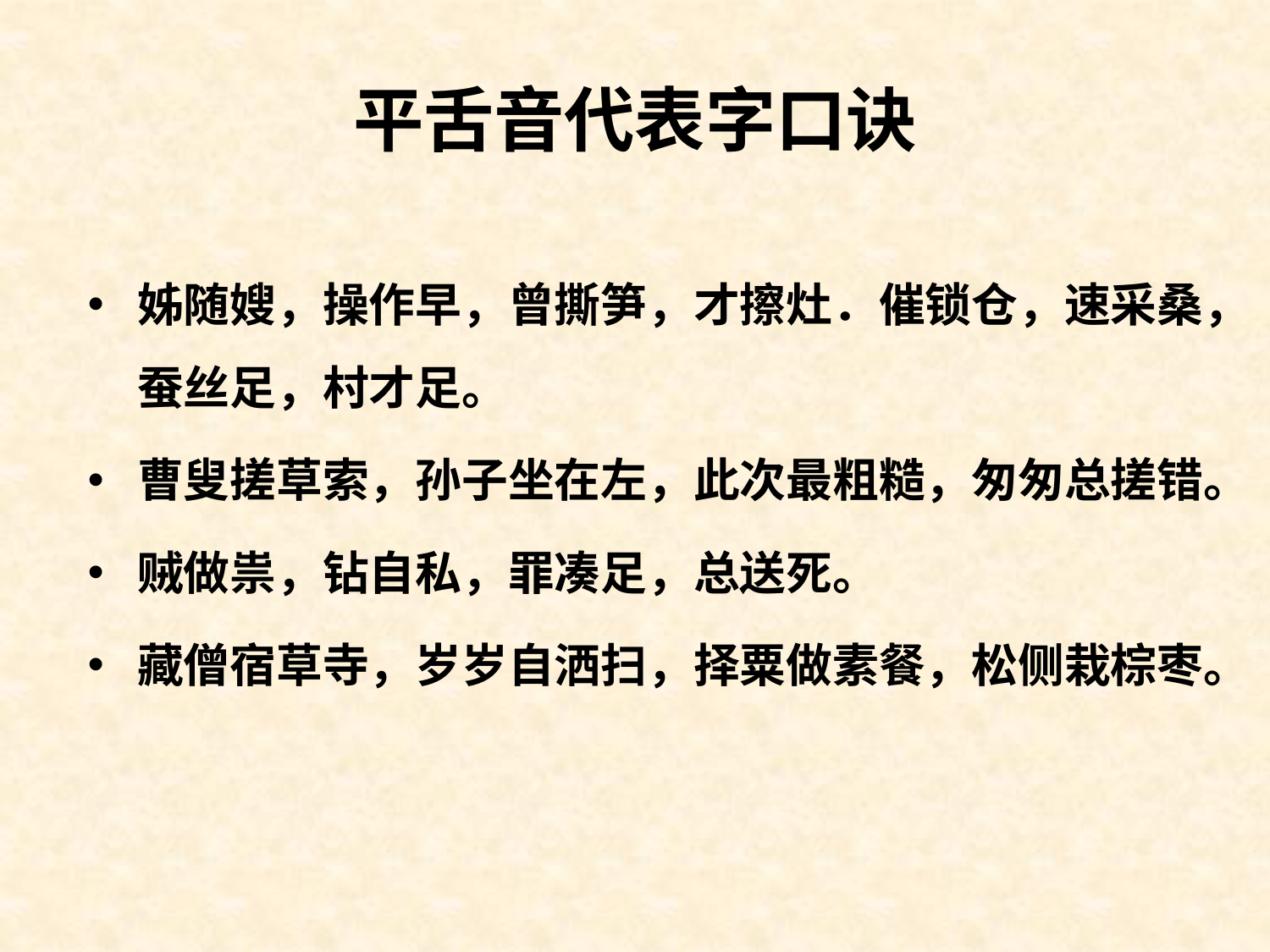

平舌音代表字口诀

姊随嫂，操作早，曾撕笋，才擦灶．催锁仓，速采桑，蚕丝足，村才足。
曹叟搓草索，孙子坐在左，此次最粗糙，匆匆总搓错。
贼做祟，钻自私，罪凑足，总送死。
藏僧宿草寺，岁岁自洒扫，择粟做素餐，松侧栽棕枣。